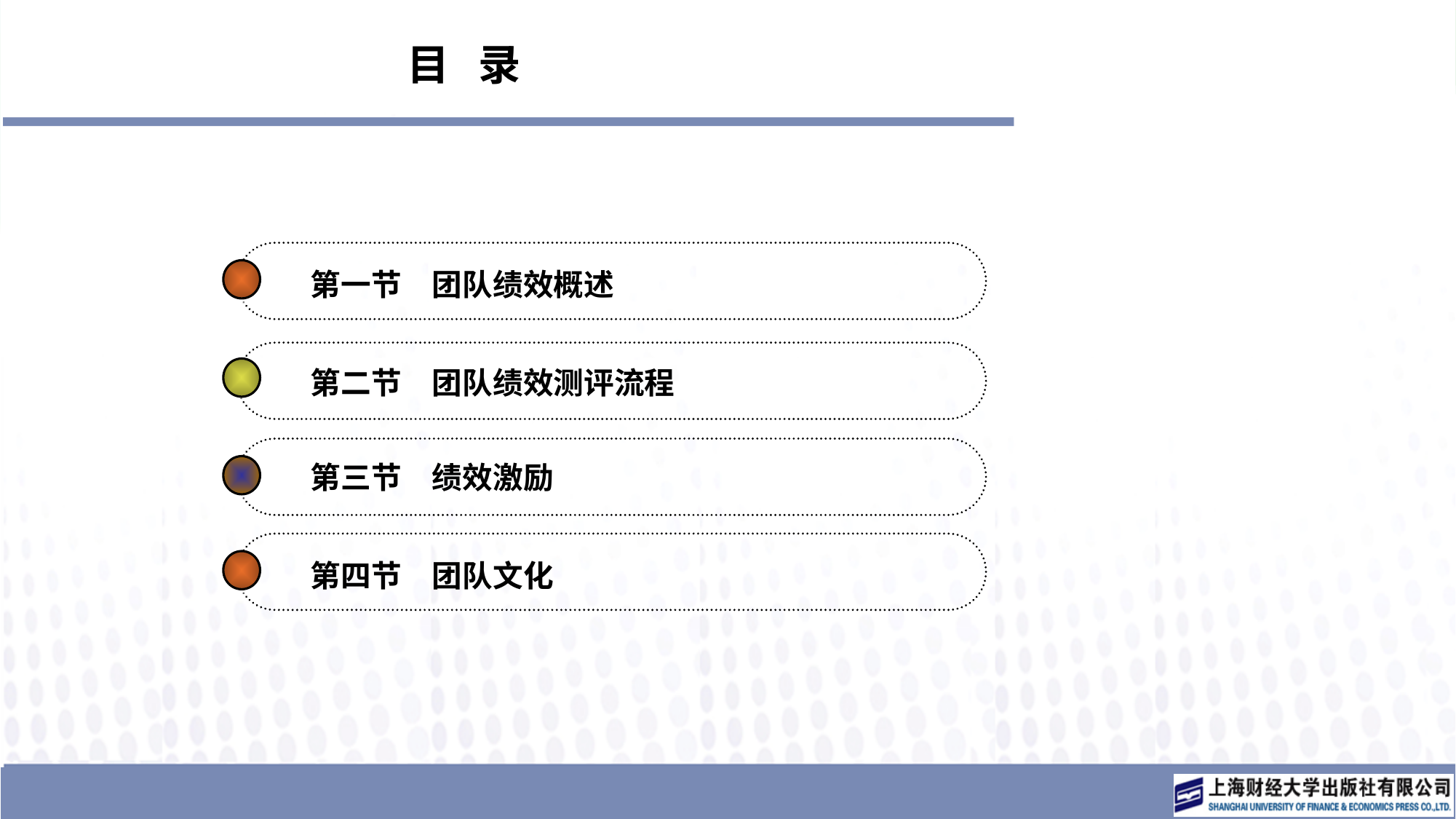

目   录

第一节　团队绩效概述

第二节　团队绩效测评流程

第三节　绩效激励

第四节　团队文化